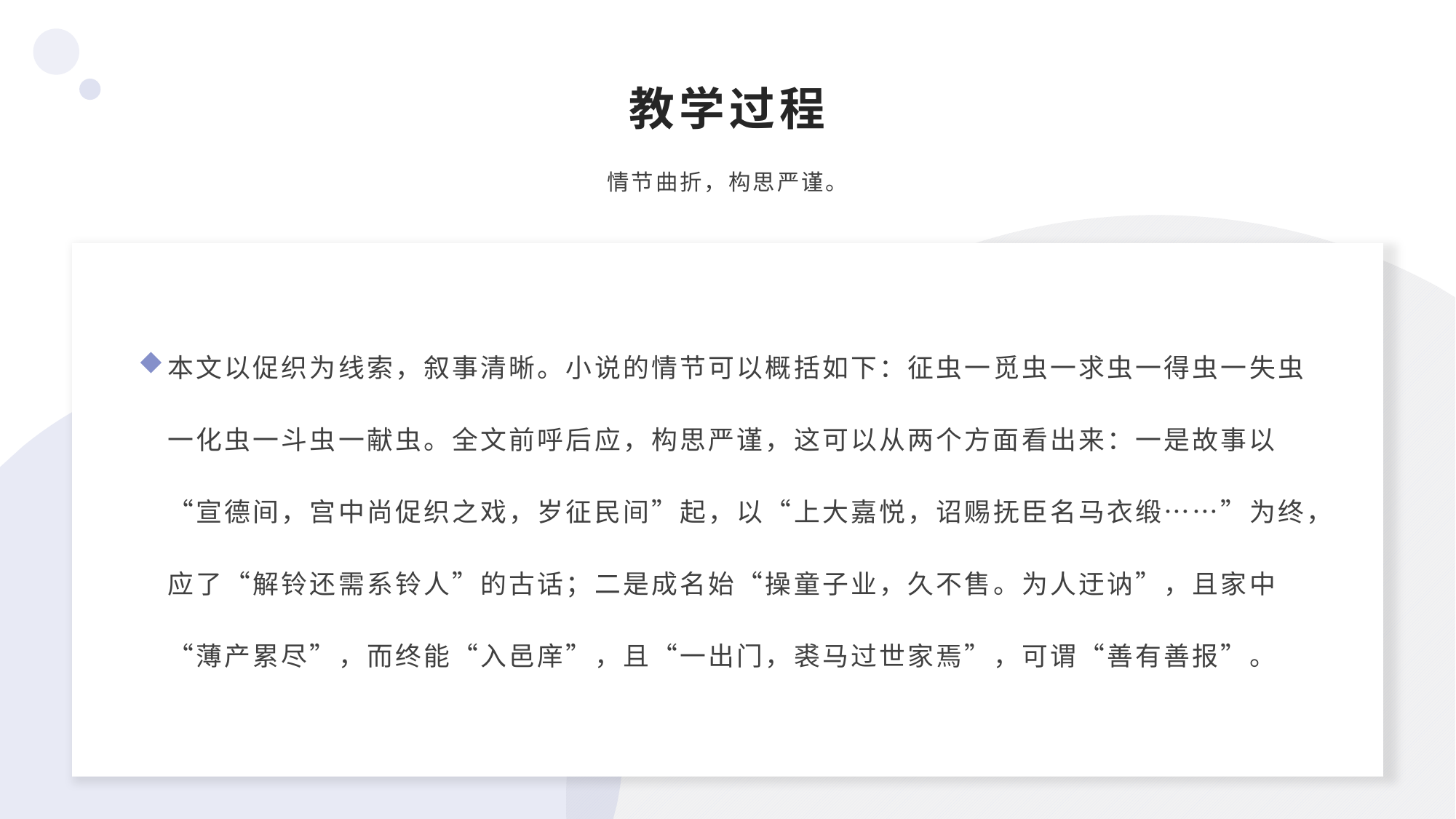

教学过程

情节曲折，构思严谨。

本文以促织为线索，叙事清晰。小说的情节可以概括如下：征虫一觅虫一求虫一得虫一失虫一化虫一斗虫一献虫。全文前呼后应，构思严谨，这可以从两个方面看出来：一是故事以“宣德间，宫中尚促织之戏，岁征民间”起，以“上大嘉悦，诏赐抚臣名马衣缎……”为终，应了“解铃还需系铃人”的古话；二是成名始“操童子业，久不售。为人迂讷”，且家中“薄产累尽”，而终能“入邑庠”，且“一出门，裘马过世家焉”，可谓“善有善报”。